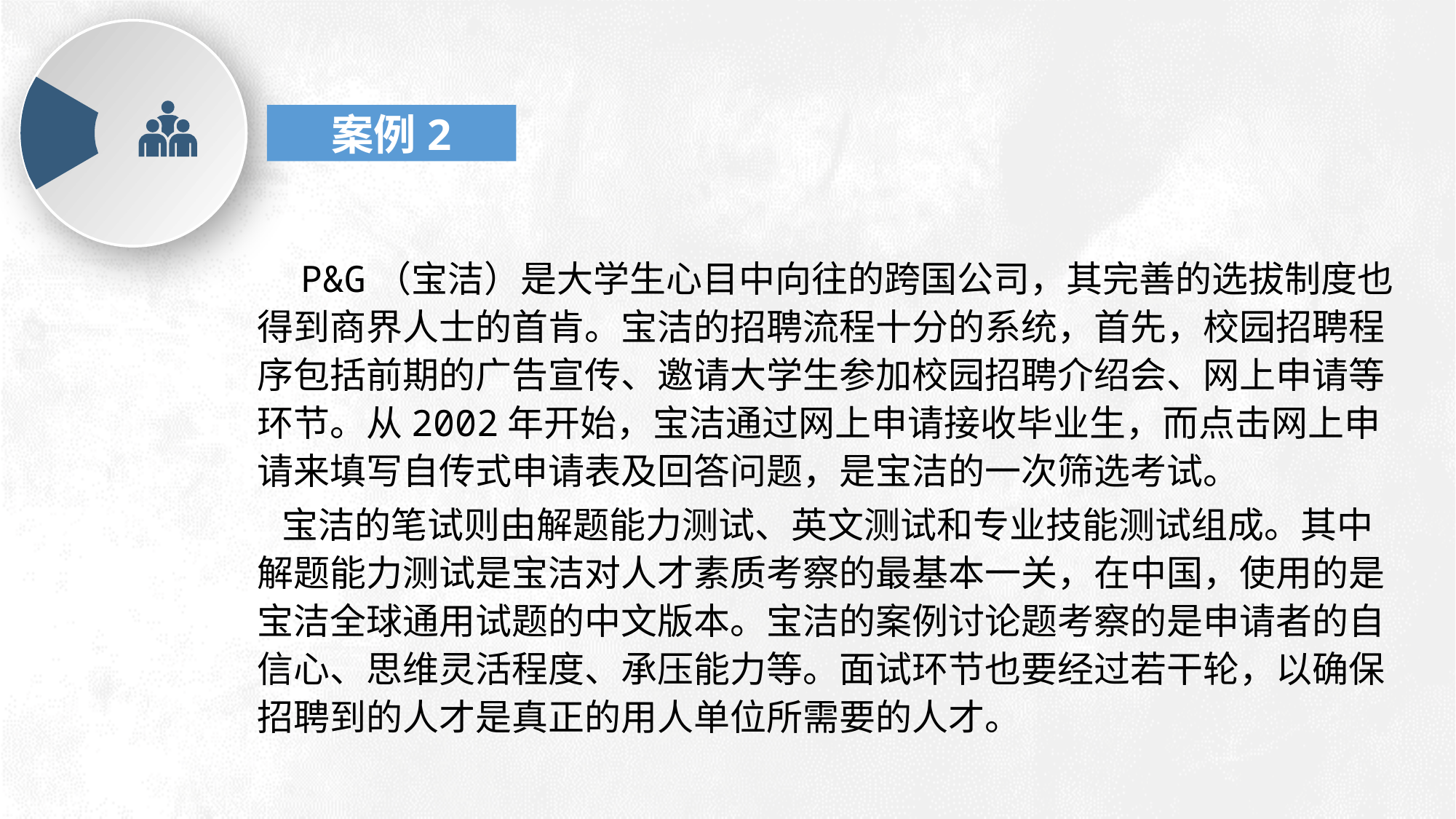

案例2
  P&G（宝洁）是大学生心目中向往的跨国公司，其完善的选拔制度也得到商界人士的首肯。宝洁的招聘流程十分的系统，首先，校园招聘程序包括前期的广告宣传、邀请大学生参加校园招聘介绍会、网上申请等环节。从2002年开始，宝洁通过网上申请接收毕业生，而点击网上申请来填写自传式申请表及回答问题，是宝洁的一次筛选考试。
  宝洁的笔试则由解题能力测试、英文测试和专业技能测试组成。其中解题能力测试是宝洁对人才素质考察的最基本一关，在中国，使用的是宝洁全球通用试题的中文版本。宝洁的案例讨论题考察的是申请者的自信心、思维灵活程度、承压能力等。面试环节也要经过若干轮，以确保招聘到的人才是真正的用人单位所需要的人才。